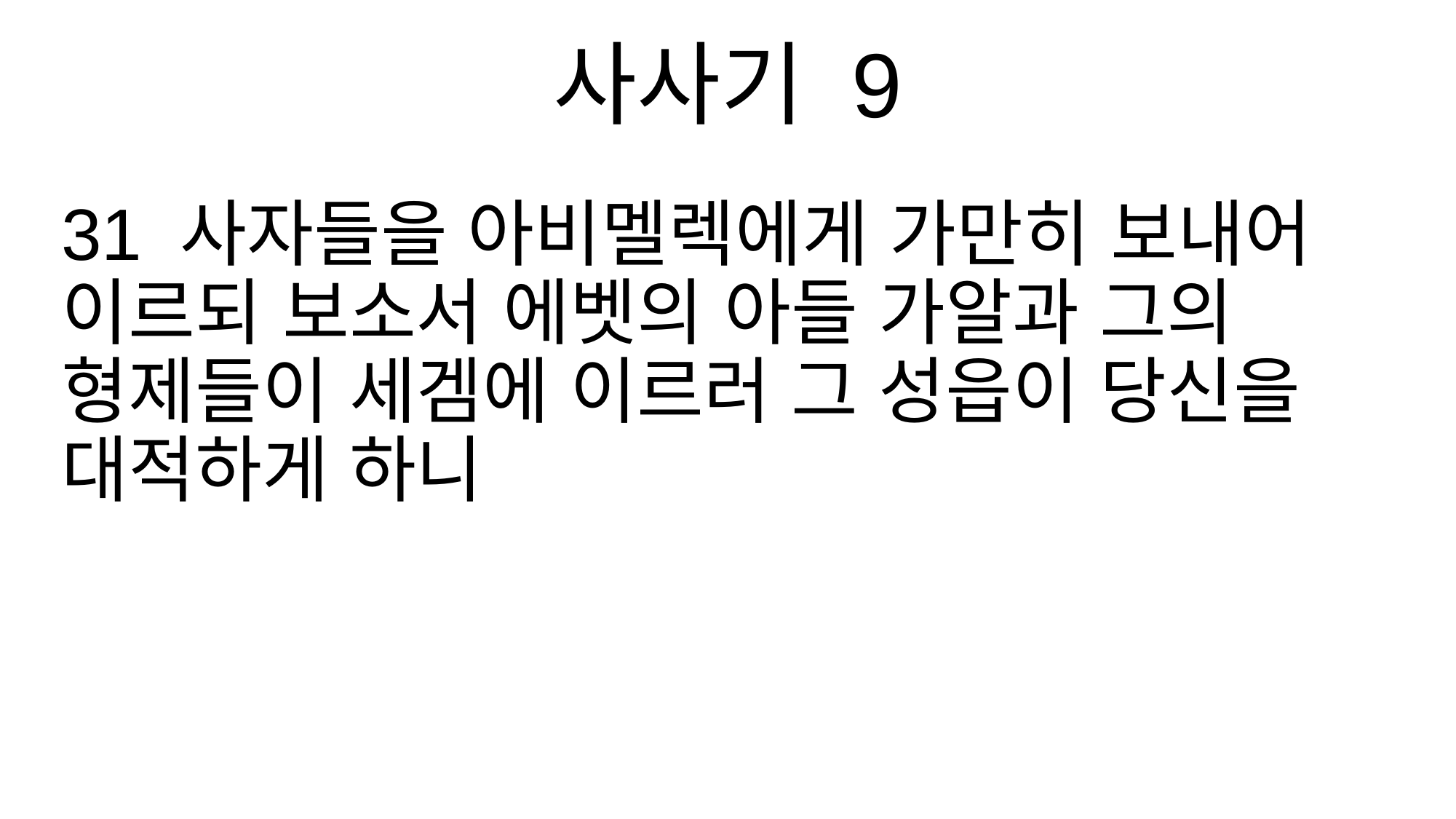

사사기 9
31 사자들을 아비멜렉에게 가만히 보내어 이르되 보소서 에벳의 아들 가알과 그의 형제들이 세겜에 이르러 그 성읍이 당신을 대적하게 하니